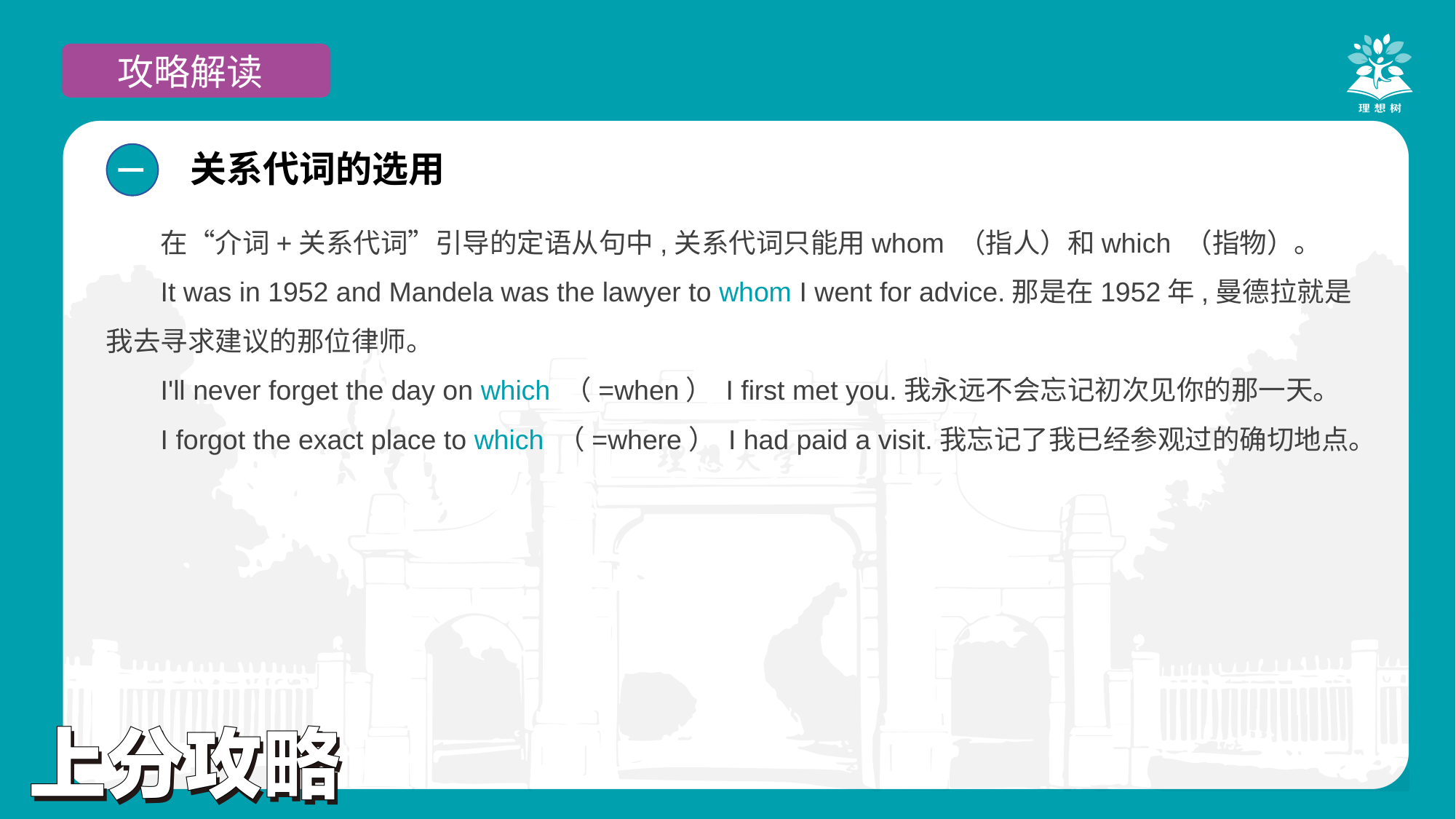

攻略解读
关系代词的选用

一
在“介词+关系代词”引导的定语从句中,关系代词只能用whom （指人）和which （指物）。
It was in 1952 and Mandela was the lawyer to whom I went for advice.那是在1952年,曼德拉就是我去寻求建议的那位律师。
I'll never forget the day on which （=when） I first met you.我永远不会忘记初次见你的那一天。
I forgot the exact place to which （=where） I had paid a visit.我忘记了我已经参观过的确切地点。